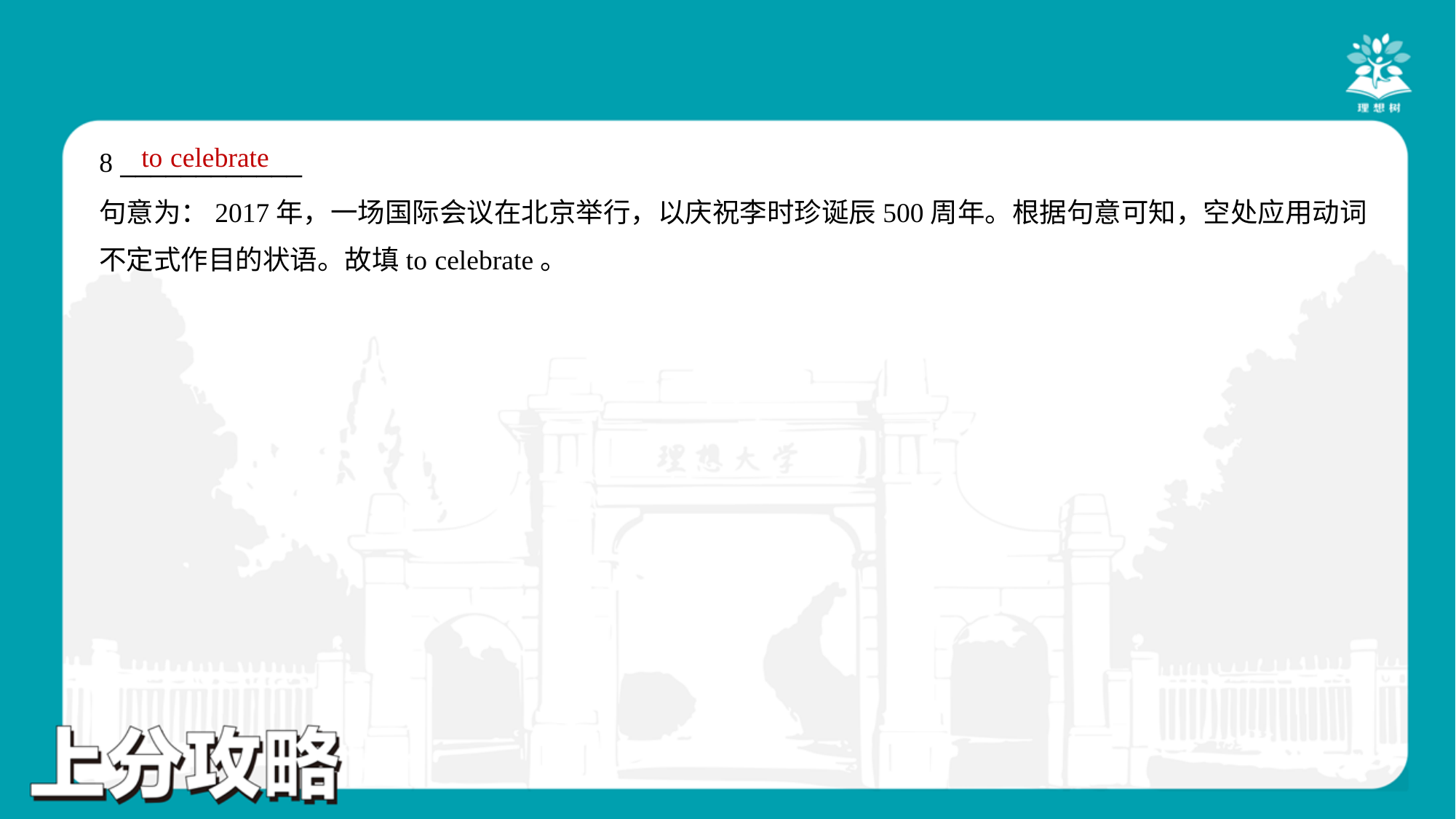

to celebrate
8 ____________
句意为：2017年，一场国际会议在北京举行，以庆祝李时珍诞辰500周年。根据句意可知，空处应用动词
不定式作目的状语。故填to celebrate。